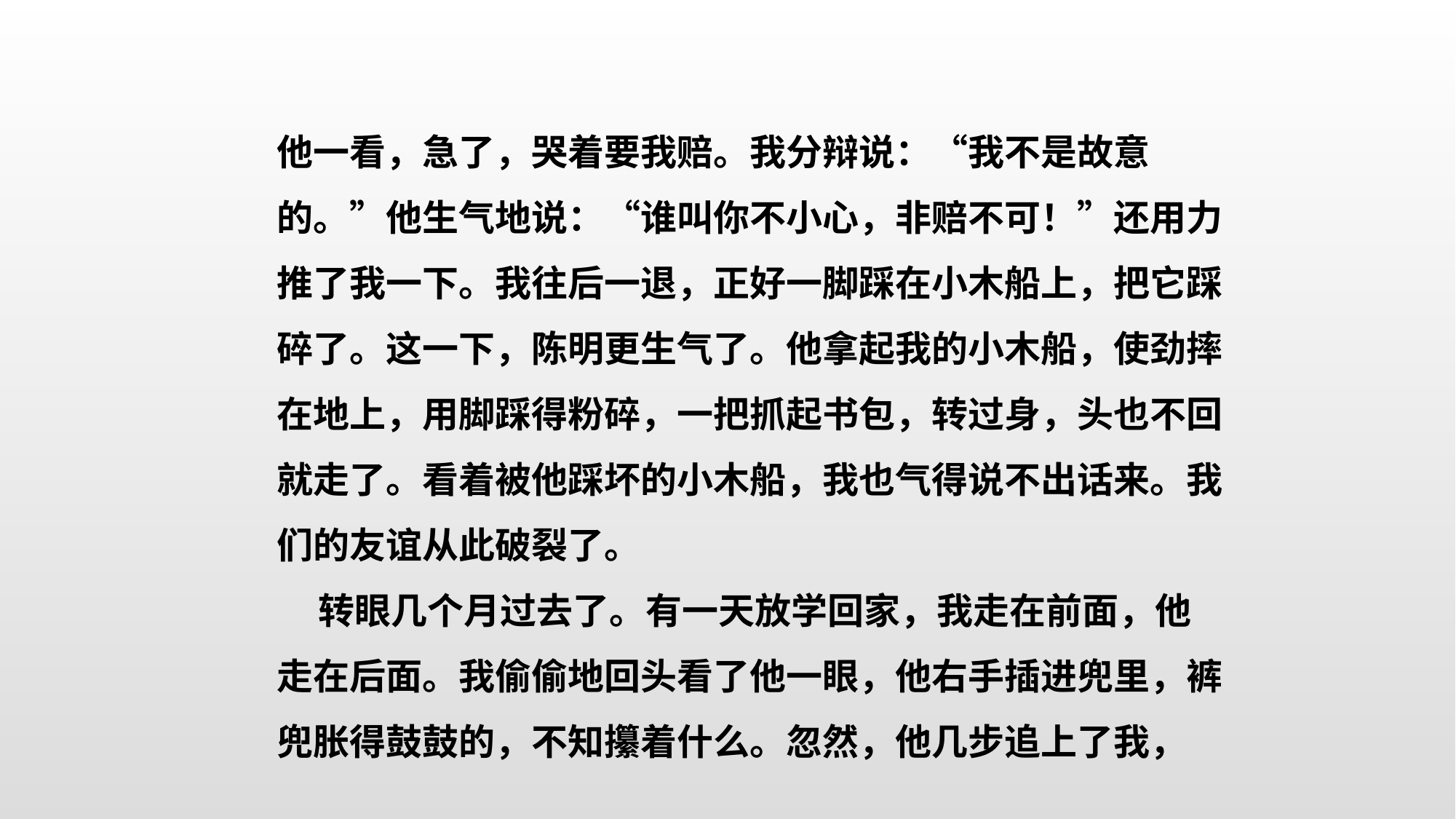

他一看，急了，哭着要我赔。我分辩说：“我不是故意的。”他生气地说：“谁叫你不小心，非赔不可！”还用力推了我一下。我往后一退，正好一脚踩在小木船上，把它踩碎了。这一下，陈明更生气了。他拿起我的小木船，使劲摔在地上，用脚踩得粉碎，一把抓起书包，转过身，头也不回就走了。看着被他踩坏的小木船，我也气得说不出话来。我们的友谊从此破裂了。
    转眼几个月过去了。有一天放学回家，我走在前面，他走在后面。我偷偷地回头看了他一眼，他右手插进兜里，裤兜胀得鼓鼓的，不知攥着什么。忽然，他几步追上了我，